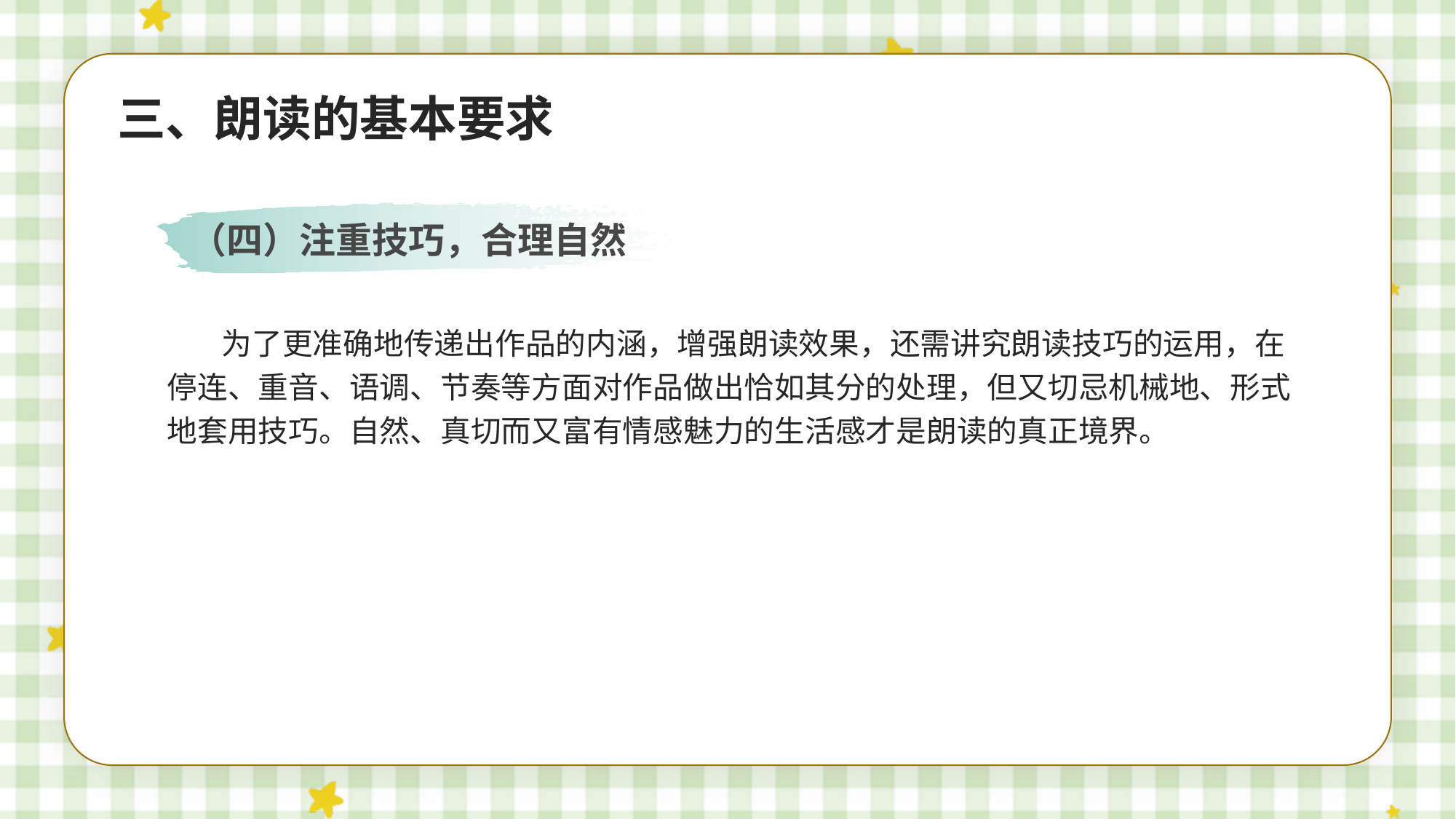

三、朗读的基本要求
（四）注重技巧，合理自然
为了更准确地传递出作品的内涵，增强朗读效果，还需讲究朗读技巧的运用，在停连、重音、语调、节奏等方面对作品做出恰如其分的处理，但又切忌机械地、形式地套用技巧。自然、真切而又富有情感魅力的生活感才是朗读的真正境界。